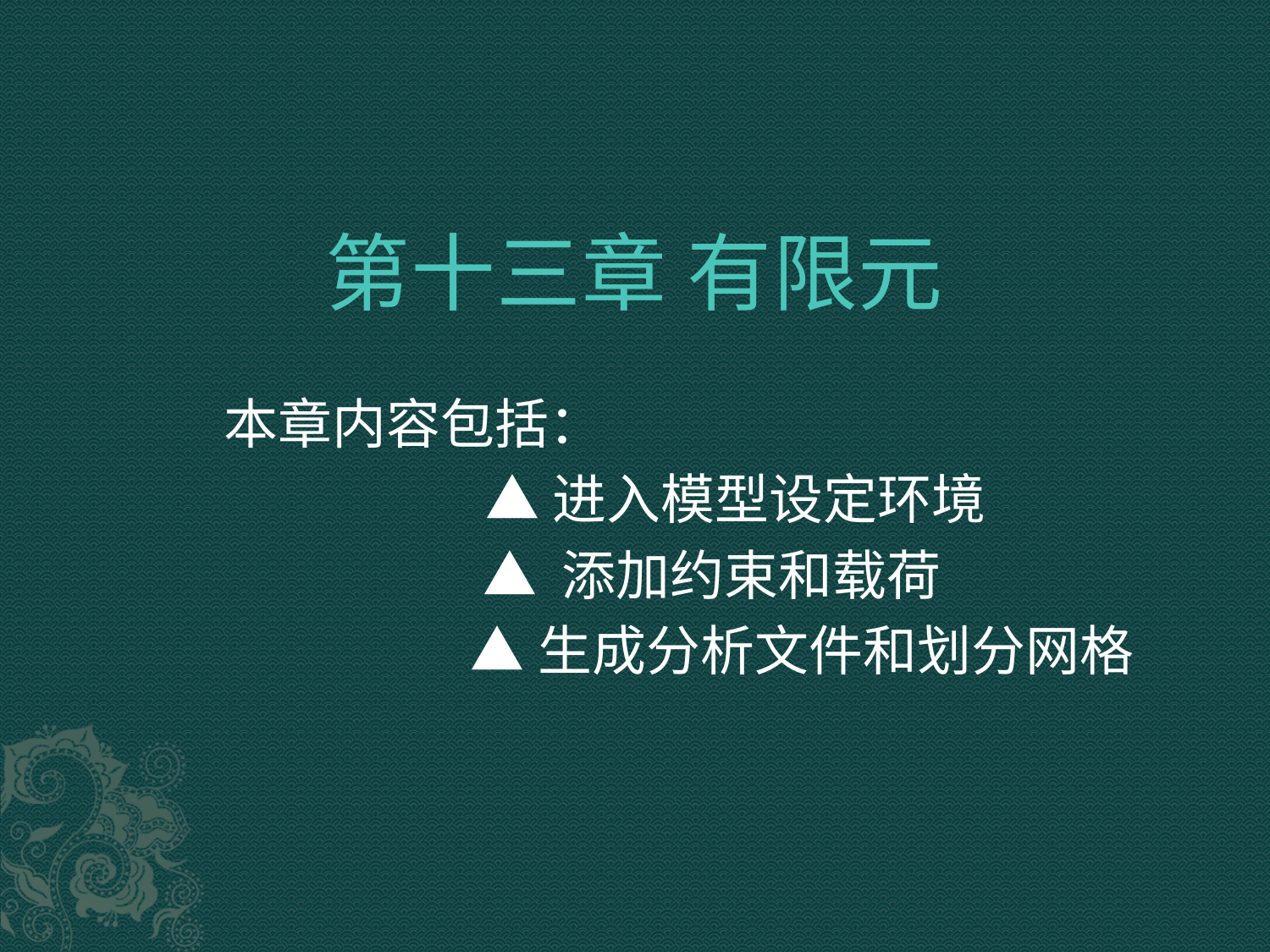

# 第十三章 有限元
本章内容包括：
     ▲进入模型设定环境
 ▲ 添加约束和载荷
                ▲生成分析文件和划分网格